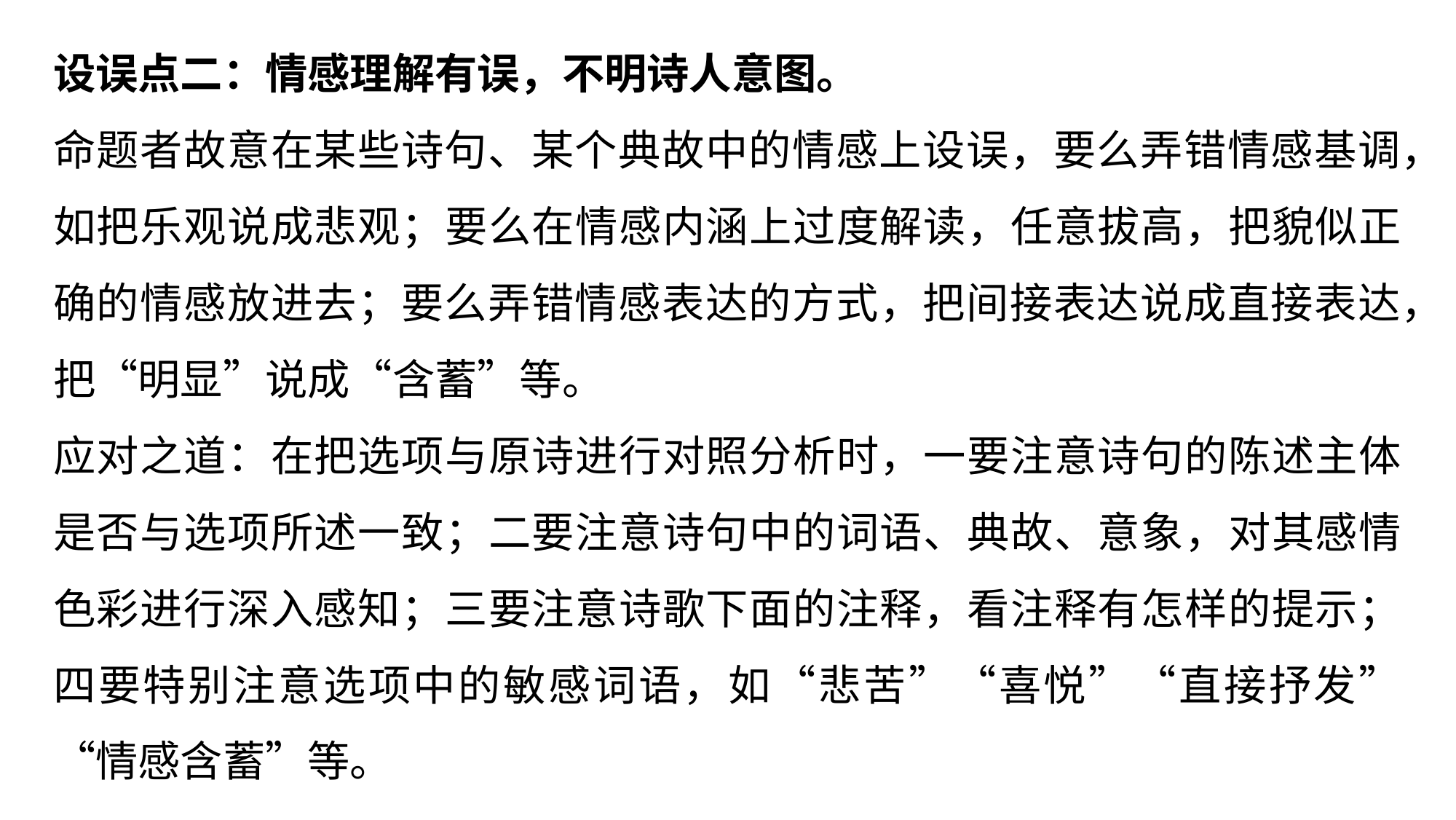

设误点二：情感理解有误，不明诗人意图。
命题者故意在某些诗句、某个典故中的情感上设误，要么弄错情感基调，如把乐观说成悲观；要么在情感内涵上过度解读，任意拔高，把貌似正确的情感放进去；要么弄错情感表达的方式，把间接表达说成直接表达，把“明显”说成“含蓄”等。
应对之道：在把选项与原诗进行对照分析时，一要注意诗句的陈述主体是否与选项所述一致；二要注意诗句中的词语、典故、意象，对其感情色彩进行深入感知；三要注意诗歌下面的注释，看注释有怎样的提示；四要特别注意选项中的敏感词语，如“悲苦”“喜悦”“直接抒发”“情感含蓄”等。